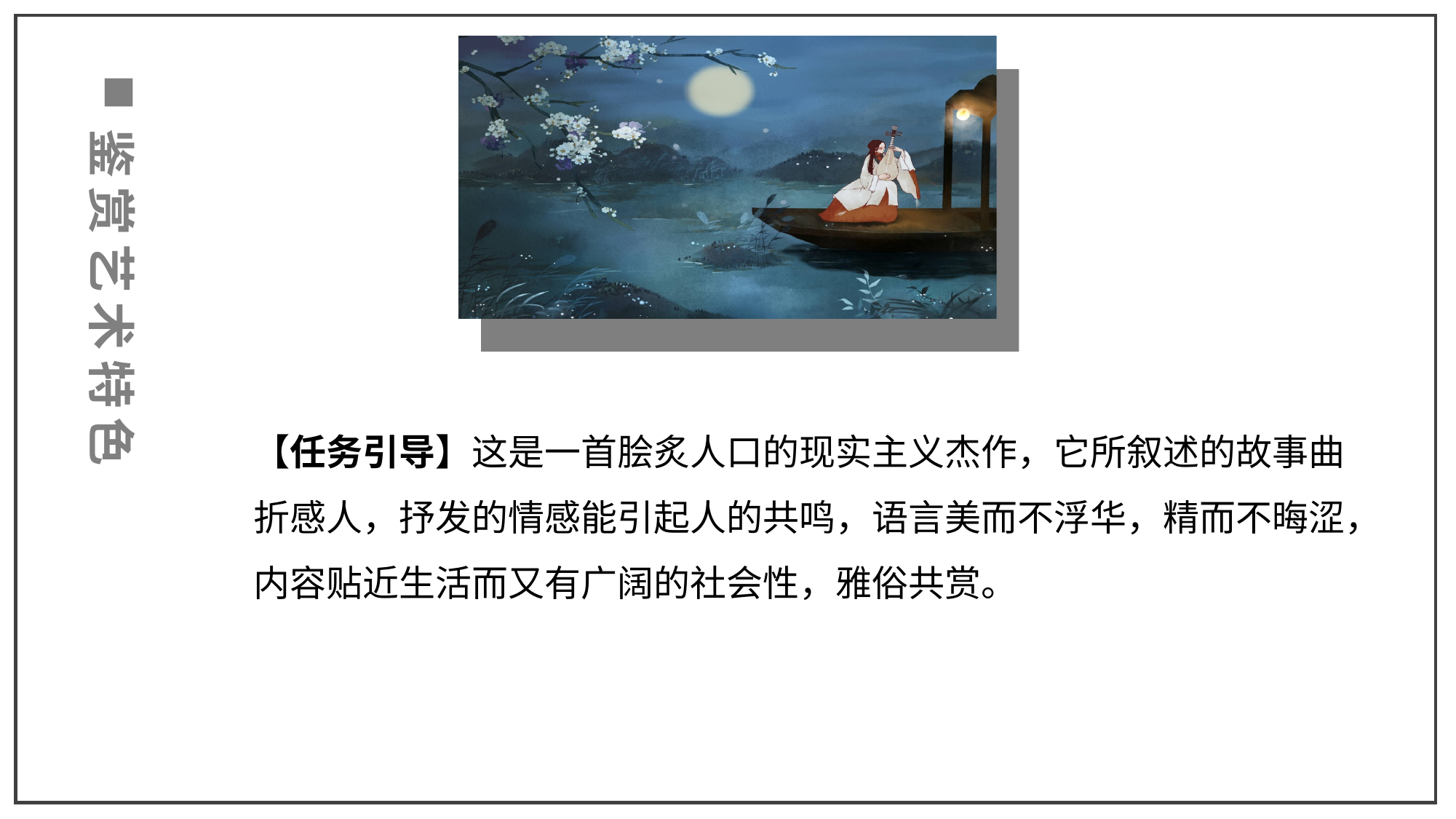

鉴赏艺术特色

【任务引导】这是一首脍炙人口的现实主义杰作，它所叙述的故事曲折感人，抒发的情感能引起人的共鸣，语言美而不浮华，精而不晦涩，内容贴近生活而又有广阔的社会性，雅俗共赏。